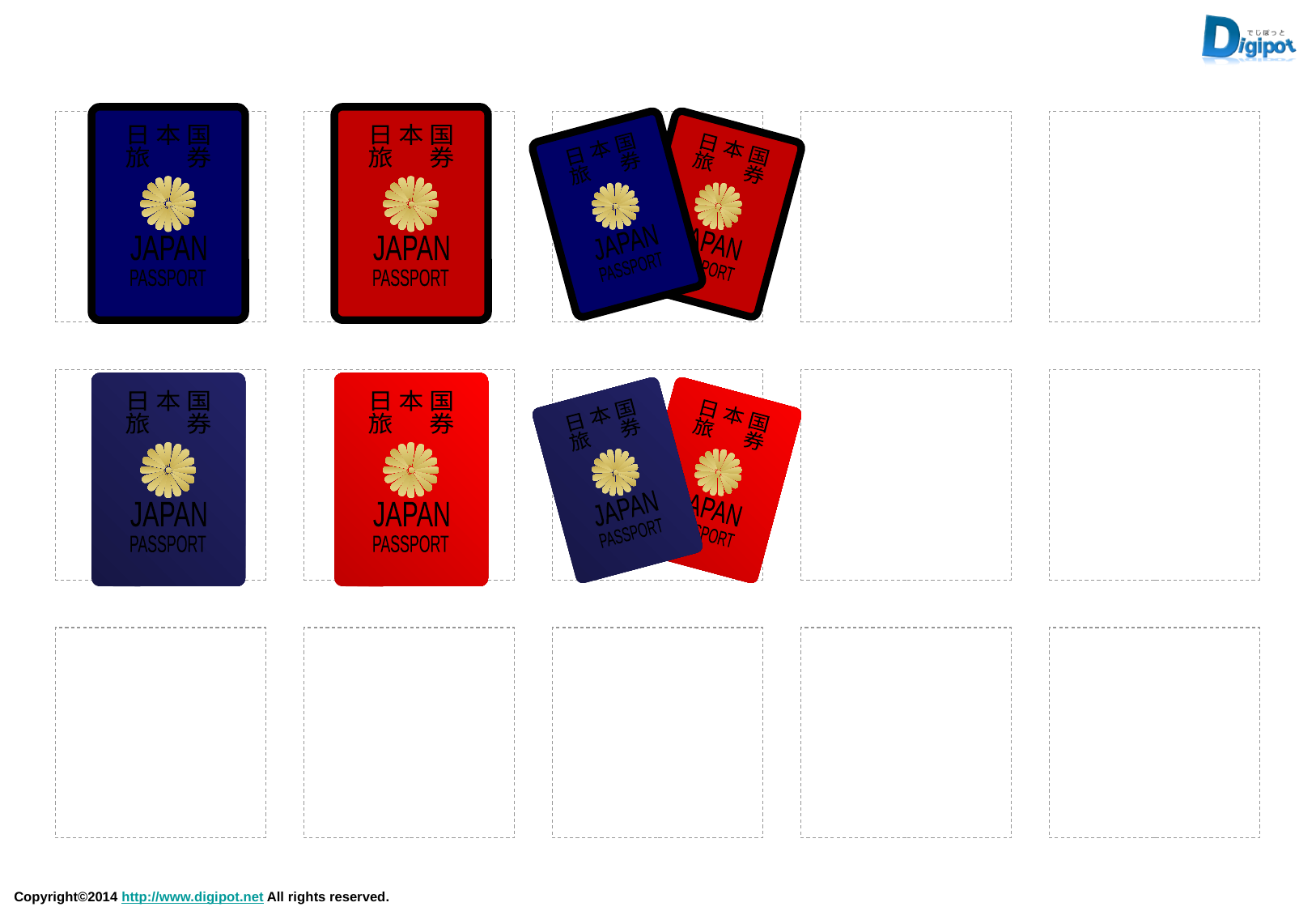

日 本 国
旅　  券

JAPAN
PASSPORT

日 本 国
旅　  券

JAPAN
PASSPORT

日 本 国
旅　  券

JAPAN
PASSPORT

日 本 国
旅　  券

JAPAN
PASSPORT

日 本 国
旅　  券

JAPAN
PASSPORT

日 本 国
旅　  券

JAPAN
PASSPORT

日 本 国
旅　  券

JAPAN
PASSPORT

日 本 国
旅　  券

JAPAN
PASSPORT